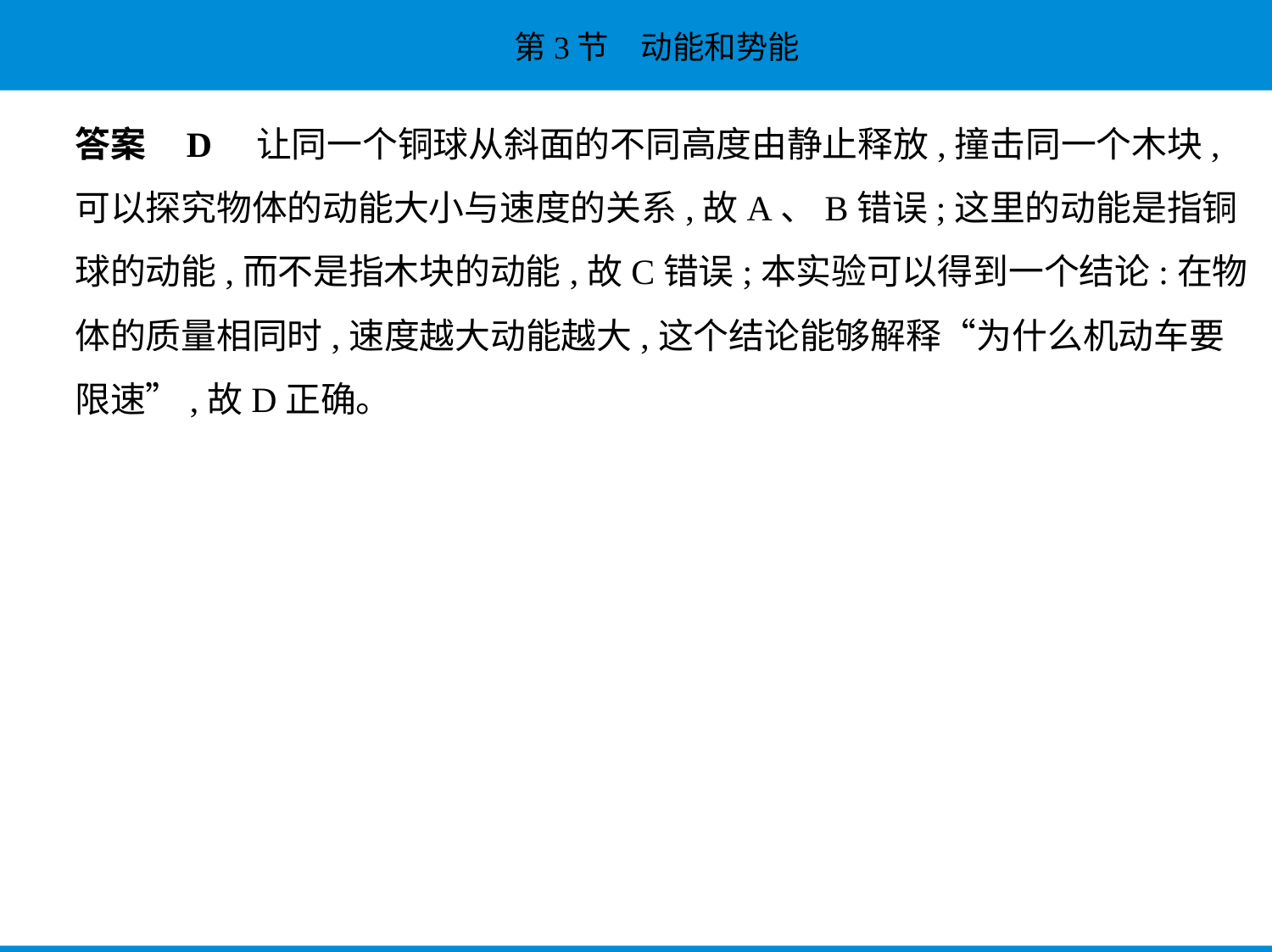

答案    D　让同一个铜球从斜面的不同高度由静止释放,撞击同一个木块,
可以探究物体的动能大小与速度的关系,故A、B错误;这里的动能是指铜
球的动能,而不是指木块的动能,故C错误;本实验可以得到一个结论:在物
体的质量相同时,速度越大动能越大,这个结论能够解释“为什么机动车要
限速”,故D正确。